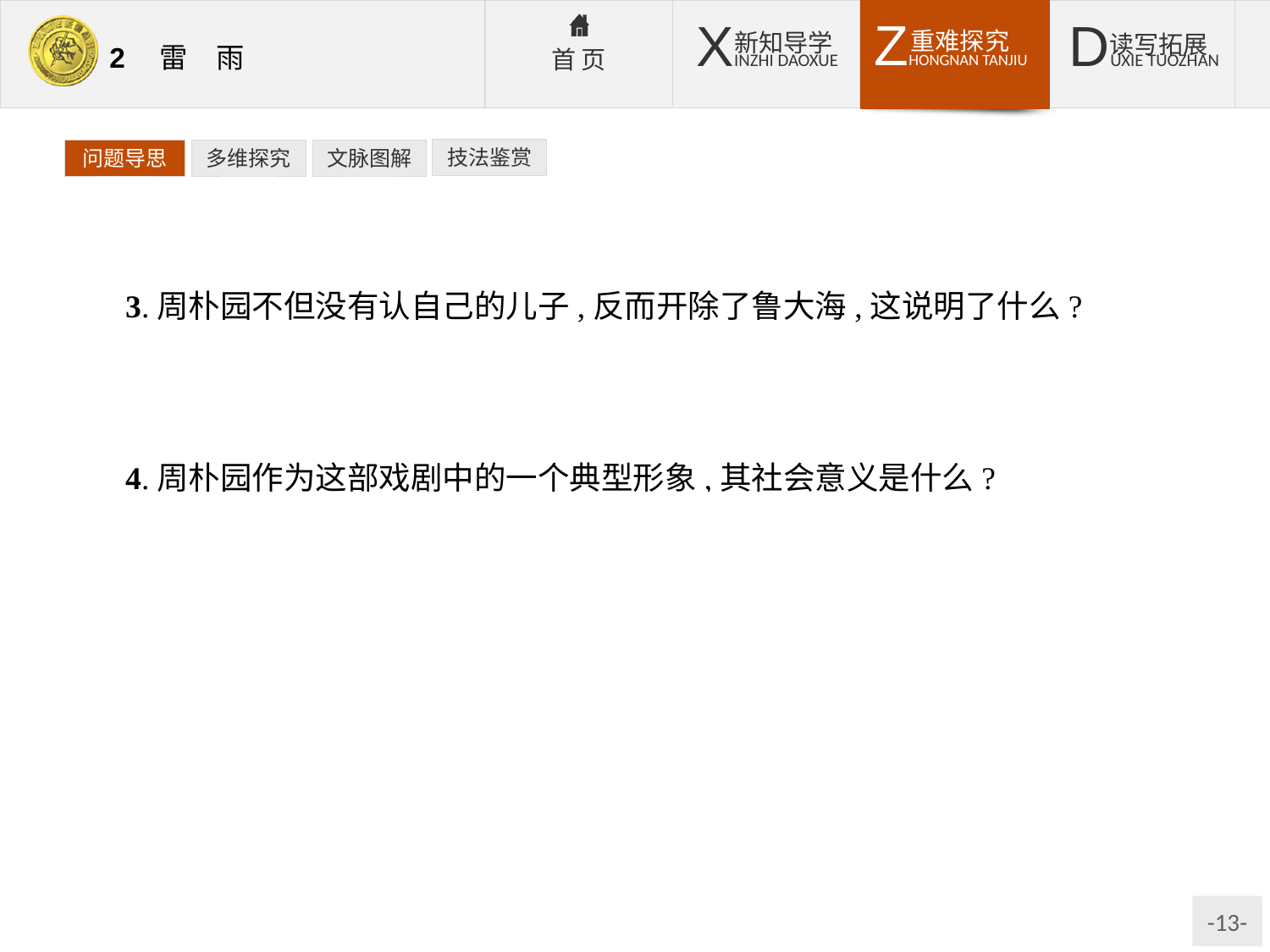

技法鉴赏
问题导思
多维探究
文脉图解
3.周朴园不但没有认自己的儿子,反而开除了鲁大海,这说明了什么?
提示:说明在周朴园眼中,没有什么亲情和血缘关系,有的只是利益,充分暴露了他的虚伪和残忍。
4.周朴园作为这部戏剧中的一个典型形象,其社会意义是什么?
提示:周朴园是专制蛮横的封建家长,是虚伪矫情的资本家。作者通过对周朴园形象的成功塑造,深刻地揭示出几千年来的封建制度有一种可怕的统治力量,也反映出在半封建半殖民地社会长成的资产阶级,同封建阶级有着深刻的政治的、经济的、思想的血肉联系。